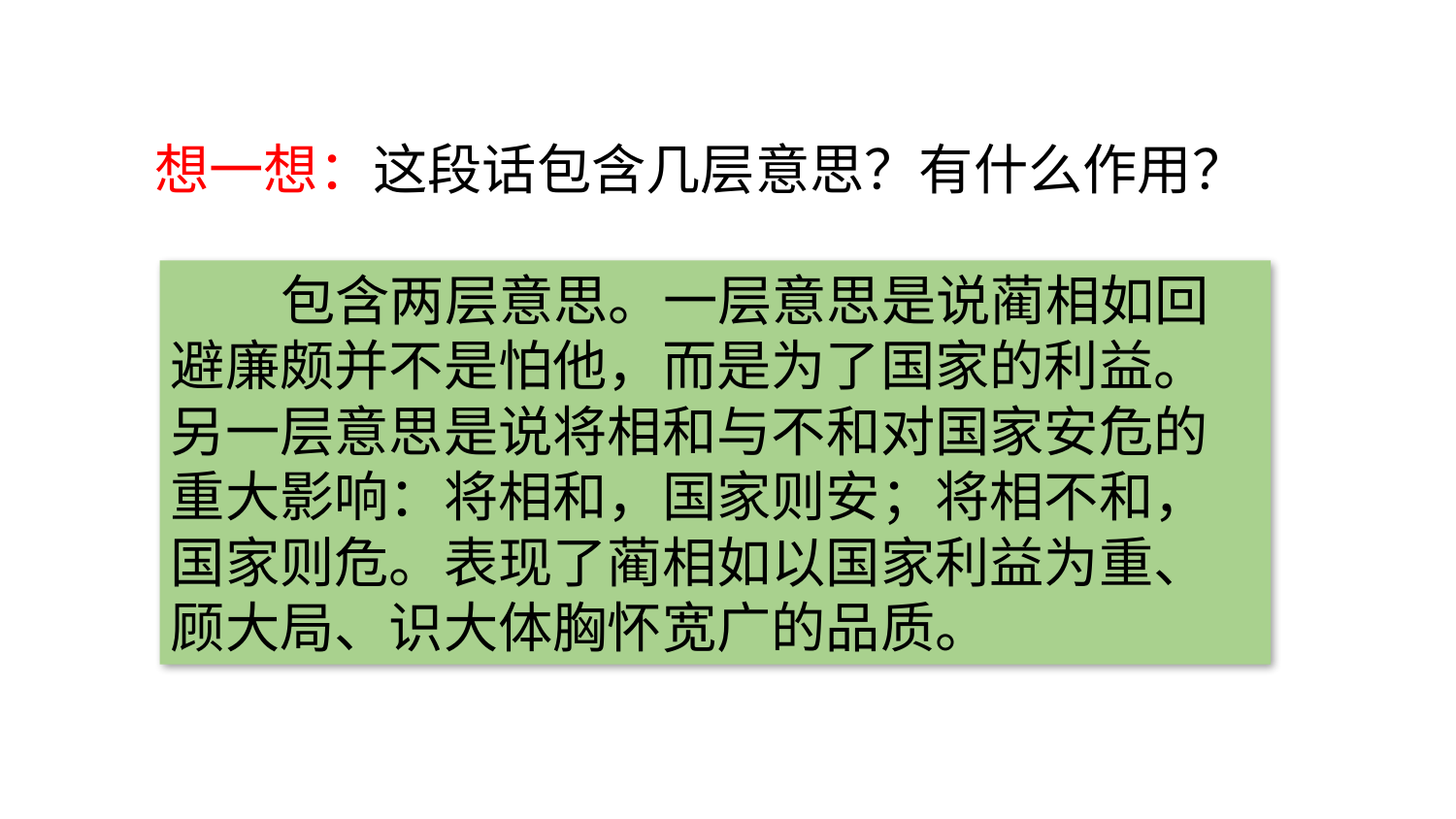

想一想：这段话包含几层意思？有什么作用？
        包含两层意思。一层意思是说蔺相如回避廉颇并不是怕他，而是为了国家的利益。另一层意思是说将相和与不和对国家安危的重大影响：将相和，国家则安；将相不和，国家则危。表现了蔺相如以国家利益为重、顾大局、识大体胸怀宽广的品质。